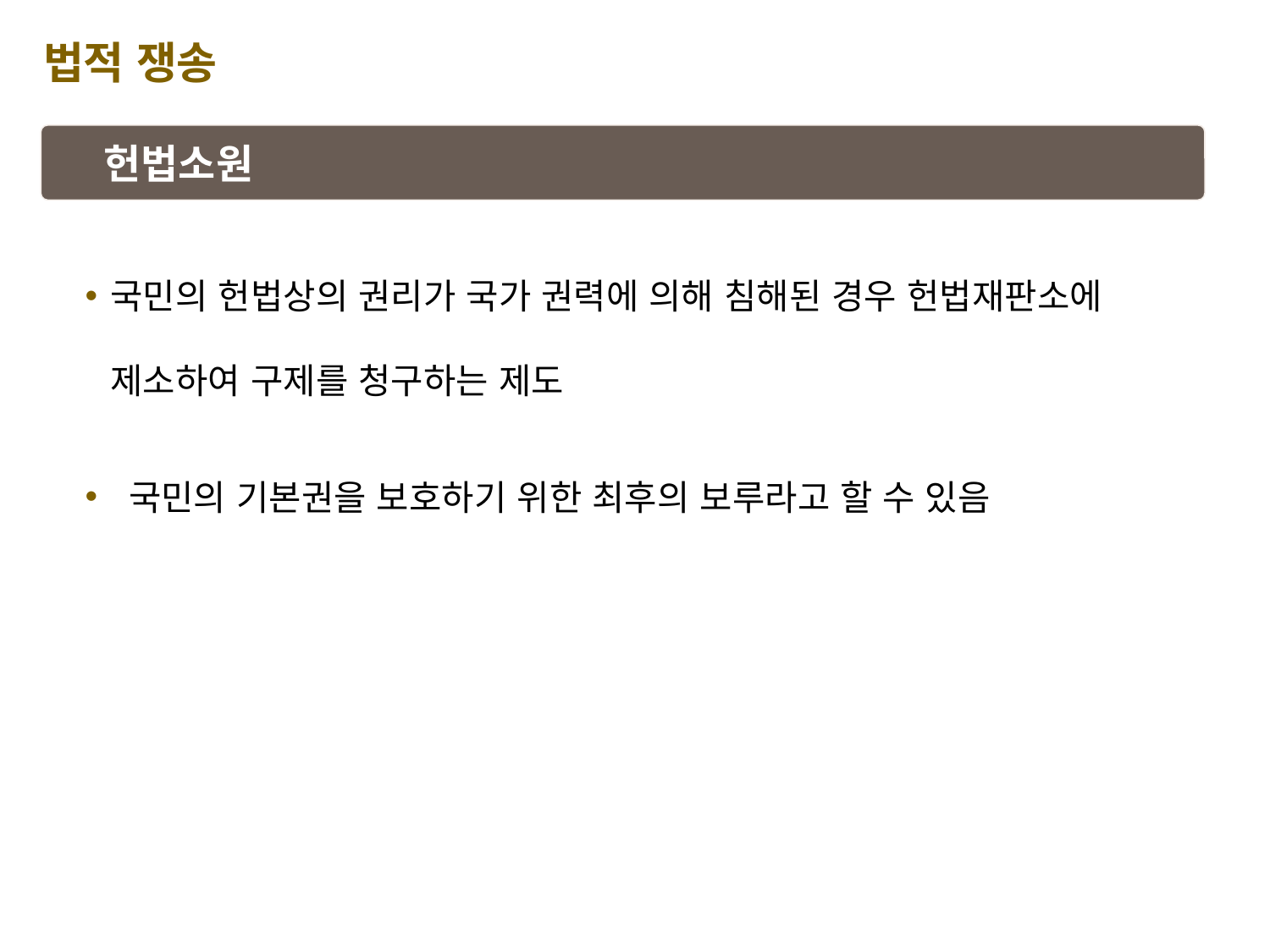

법적 쟁송

헌법소원
국민의 헌법상의 권리가 국가 권력에 의해 침해된 경우 헌법재판소에 제소하여 구제를 청구하는 제도
 국민의 기본권을 보호하기 위한 최후의 보루라고 할 수 있음